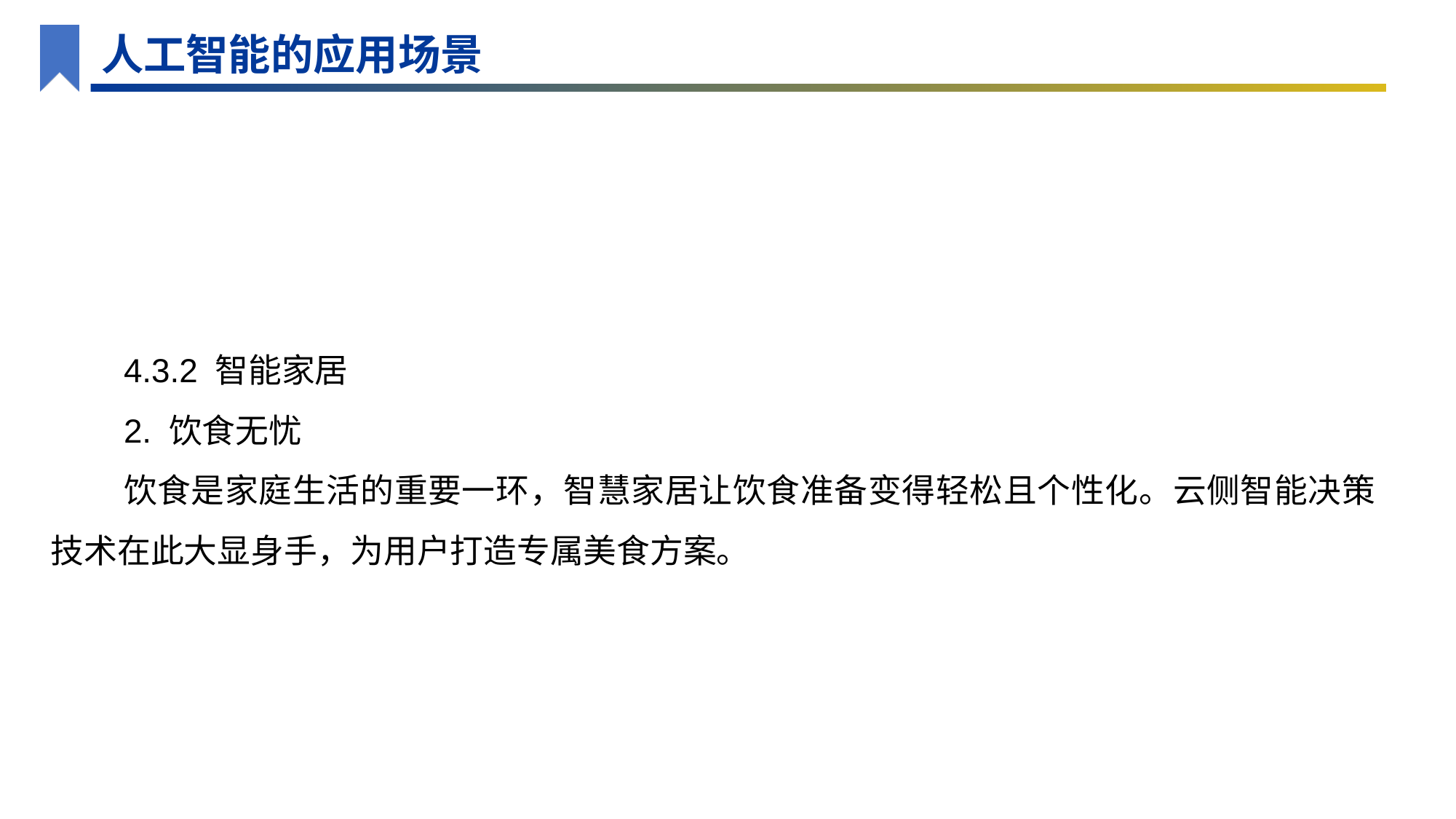

人工智能的应用场景
4.3.2 智能家居
2. 饮食无忧
饮食是家庭生活的重要一环，智慧家居让饮食准备变得轻松且个性化。云侧智能决策技术在此大显身手，为用户打造专属美食方案。